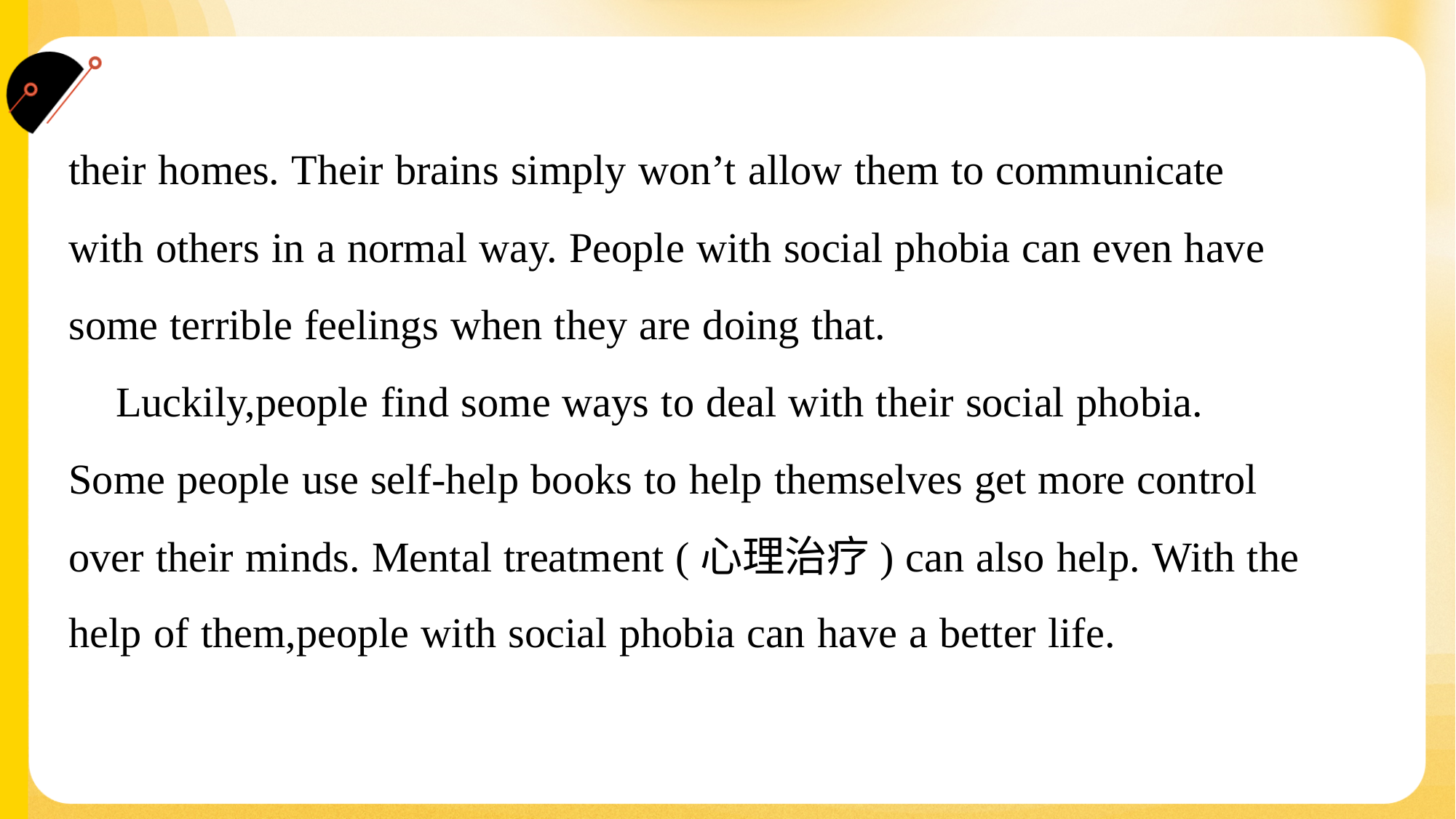

their homes. Their brains simply won’t allow them to communicate
with others in a normal way. People with social phobia can even have
some terrible feelings when they are doing that.
    Luckily,people find some ways to deal with their social phobia.
Some people use self-help books to help themselves get more control
over their minds. Mental treatment (心理治疗) can also help. With the
help of them,people with social phobia can have a better life.#1.4.1